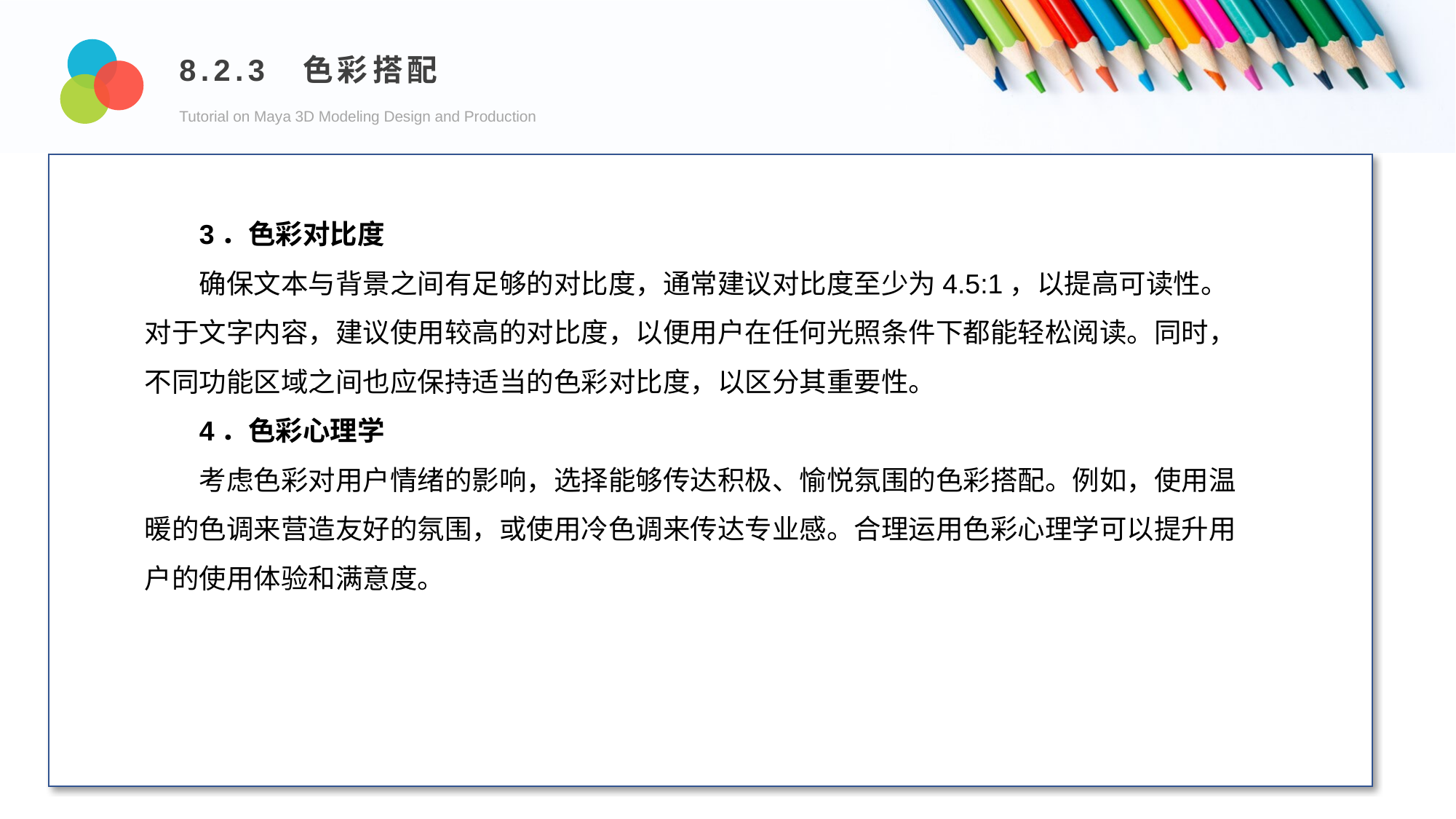

8.2.3  色彩搭配
Tutorial on Maya 3D Modeling Design and Production
Design and Production
3．色彩对比度
确保文本与背景之间有足够的对比度，通常建议对比度至少为4.5:1，以提高可读性。对于文字内容，建议使用较高的对比度，以便用户在任何光照条件下都能轻松阅读。同时，不同功能区域之间也应保持适当的色彩对比度，以区分其重要性。
4．色彩心理学
考虑色彩对用户情绪的影响，选择能够传达积极、愉悦氛围的色彩搭配。例如，使用温暖的色调来营造友好的氛围，或使用冷色调来传达专业感。合理运用色彩心理学可以提升用户的使用体验和满意度。